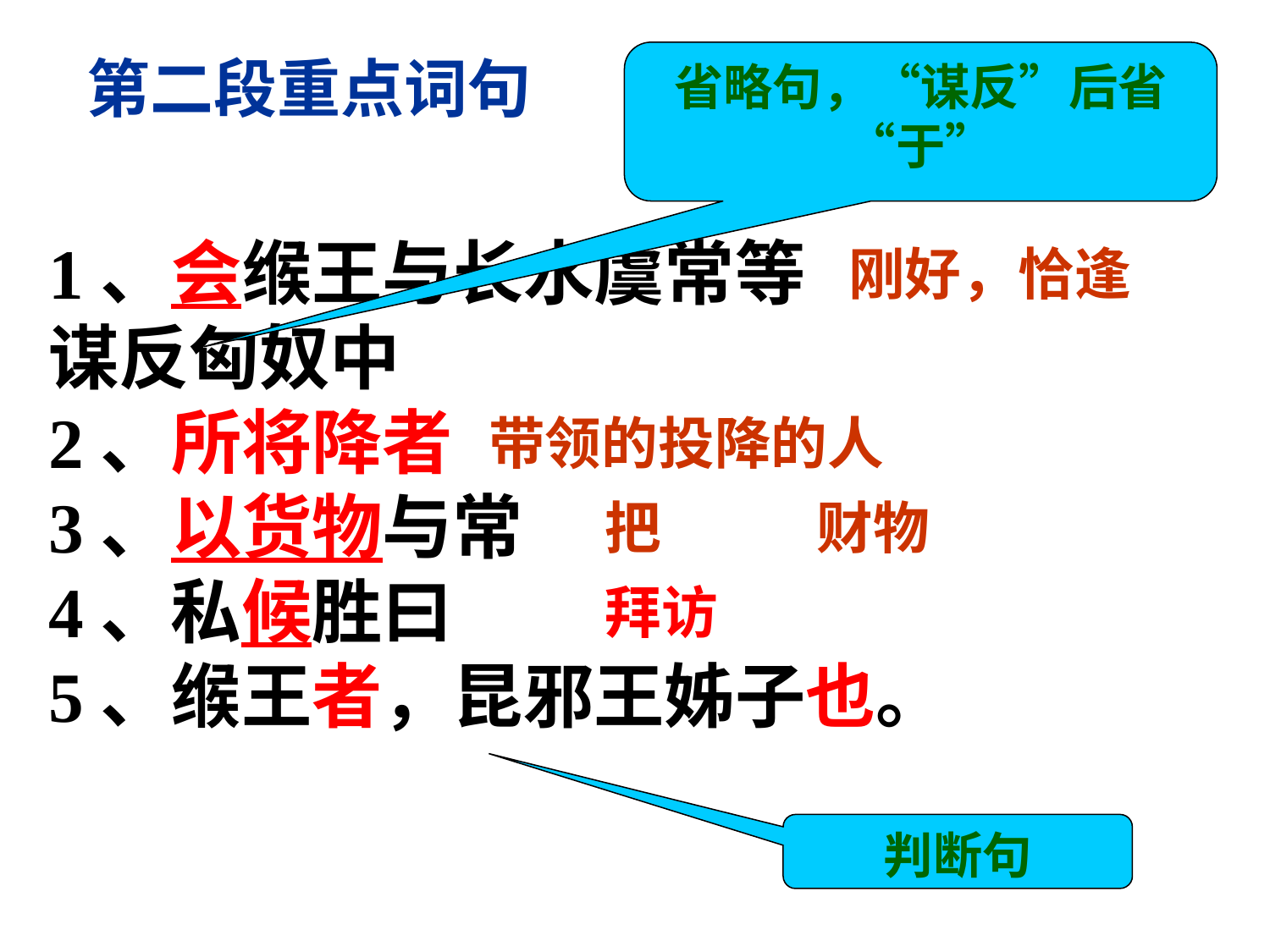

省略句，“谋反”后省“于”
第二段重点词句
1、会缑王与长水虞常等
谋反匈奴中
2、所将降者
3、以货物与常
4、私候胜曰
5、缑王者，昆邪王姊子也。
刚好，恰逢
带领的投降的人
把
财物
拜访
判断句